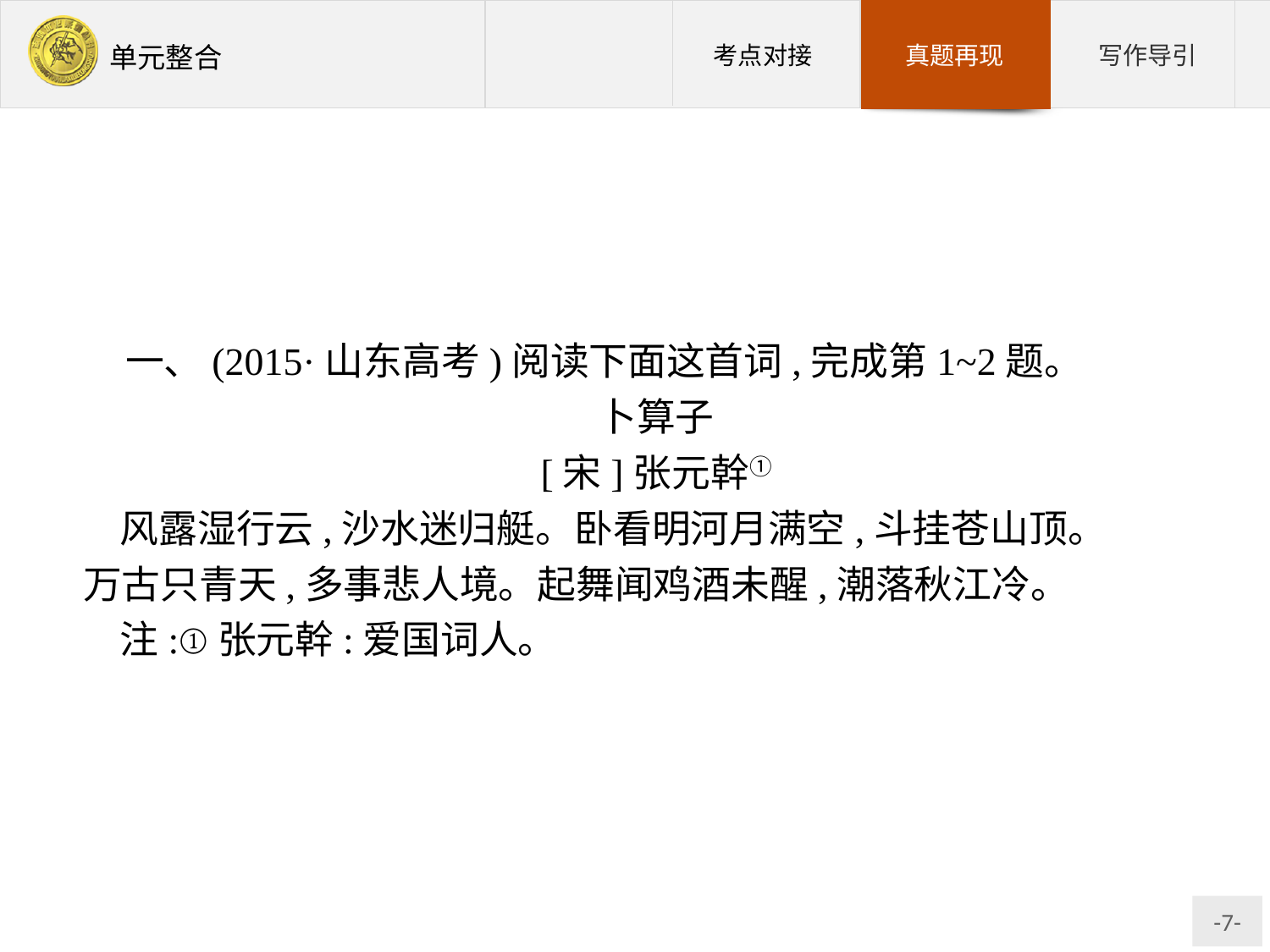

一、(2015·山东高考)阅读下面这首词,完成第1~2题。
卜算子
[宋]张元幹①
风露湿行云,沙水迷归艇。卧看明河月满空,斗挂苍山顶。　　万古只青天,多事悲人境。起舞闻鸡酒未醒,潮落秋江冷。
注:①张元幹:爱国词人。